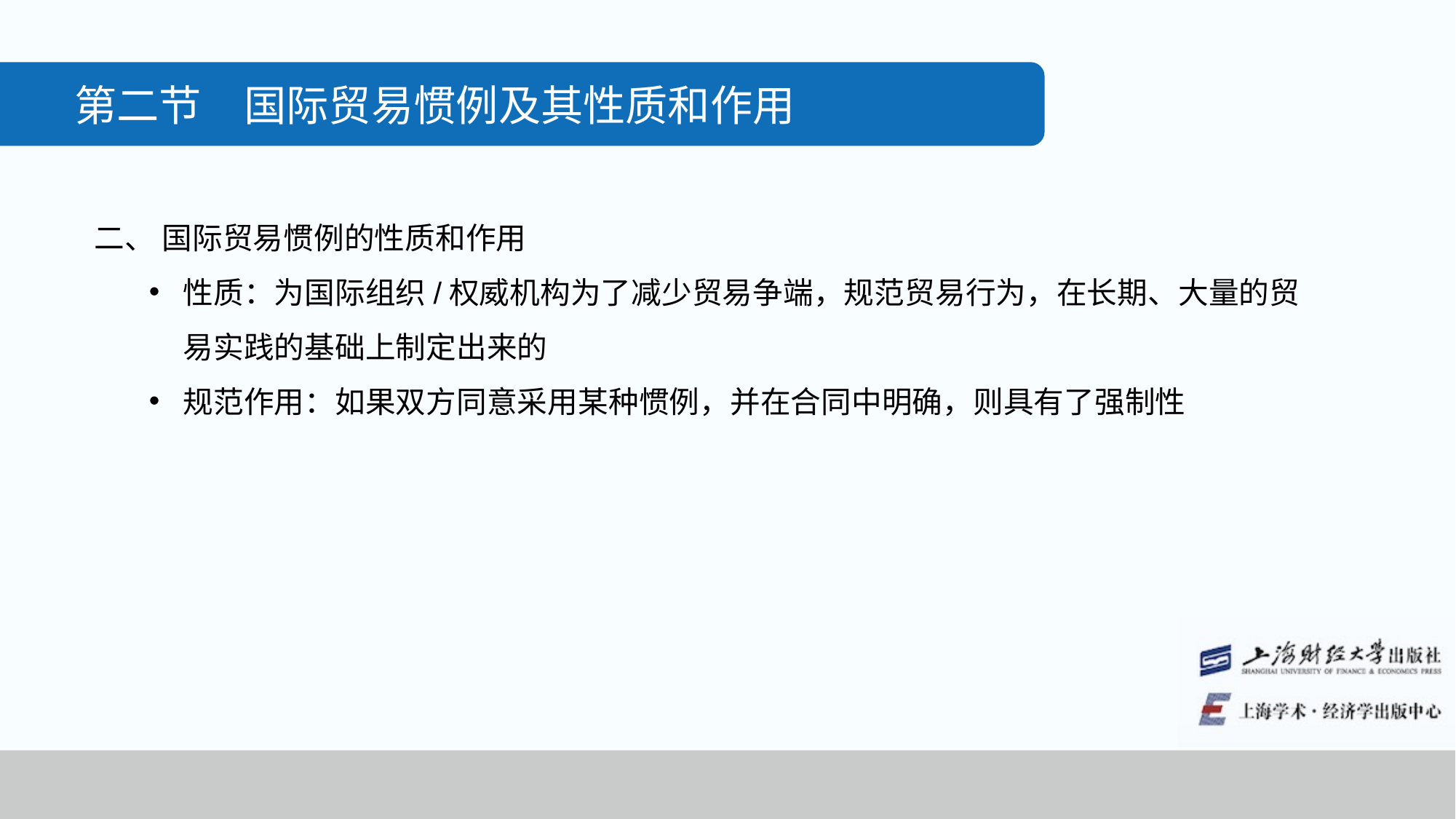

第二节　国际贸易惯例及其性质和作用
二、 国际贸易惯例的性质和作用
性质：为国际组织/权威机构为了减少贸易争端，规范贸易行为，在长期、大量的贸易实践的基础上制定出来的
规范作用：如果双方同意采用某种惯例，并在合同中明确，则具有了强制性